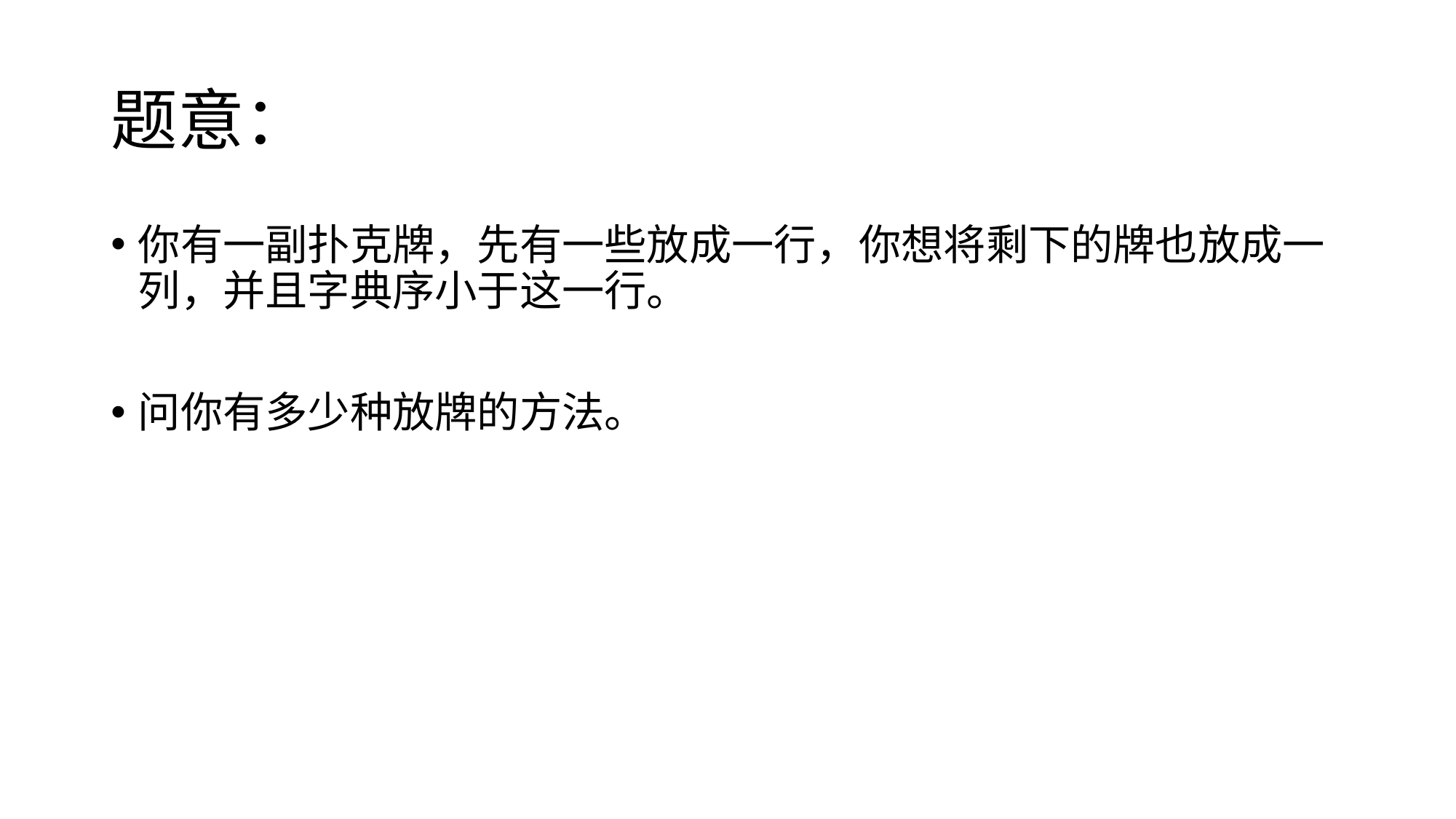

# 题意：
你有一副扑克牌，先有一些放成一行，你想将剩下的牌也放成一列，并且字典序小于这一行。

问你有多少种放牌的方法。